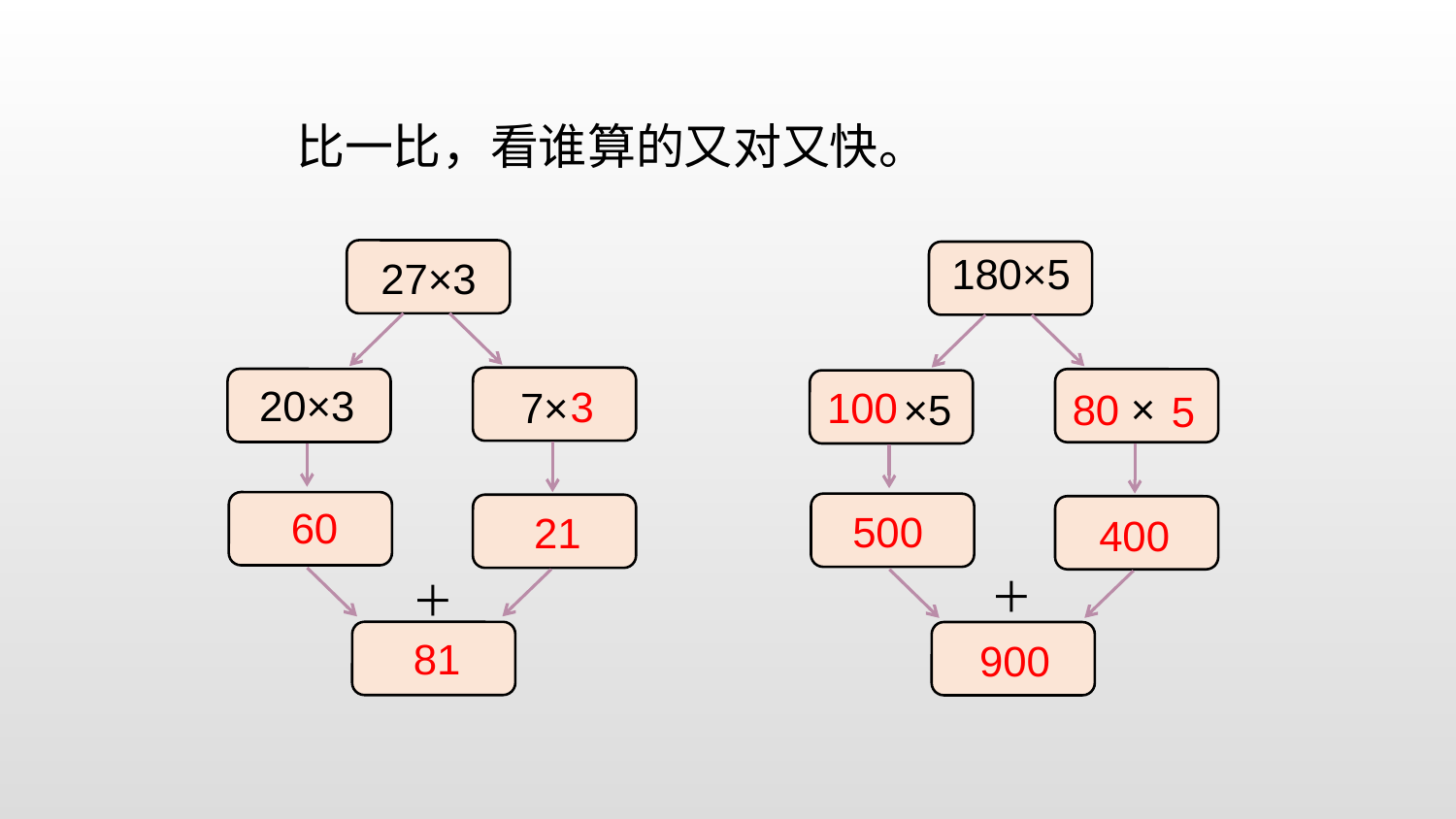

比一比，看谁算的又对又快。

180×5

27×3
20×3
3
7×
100
×
  ×5
80
5
60
500
21
400
＋
＋
81
900